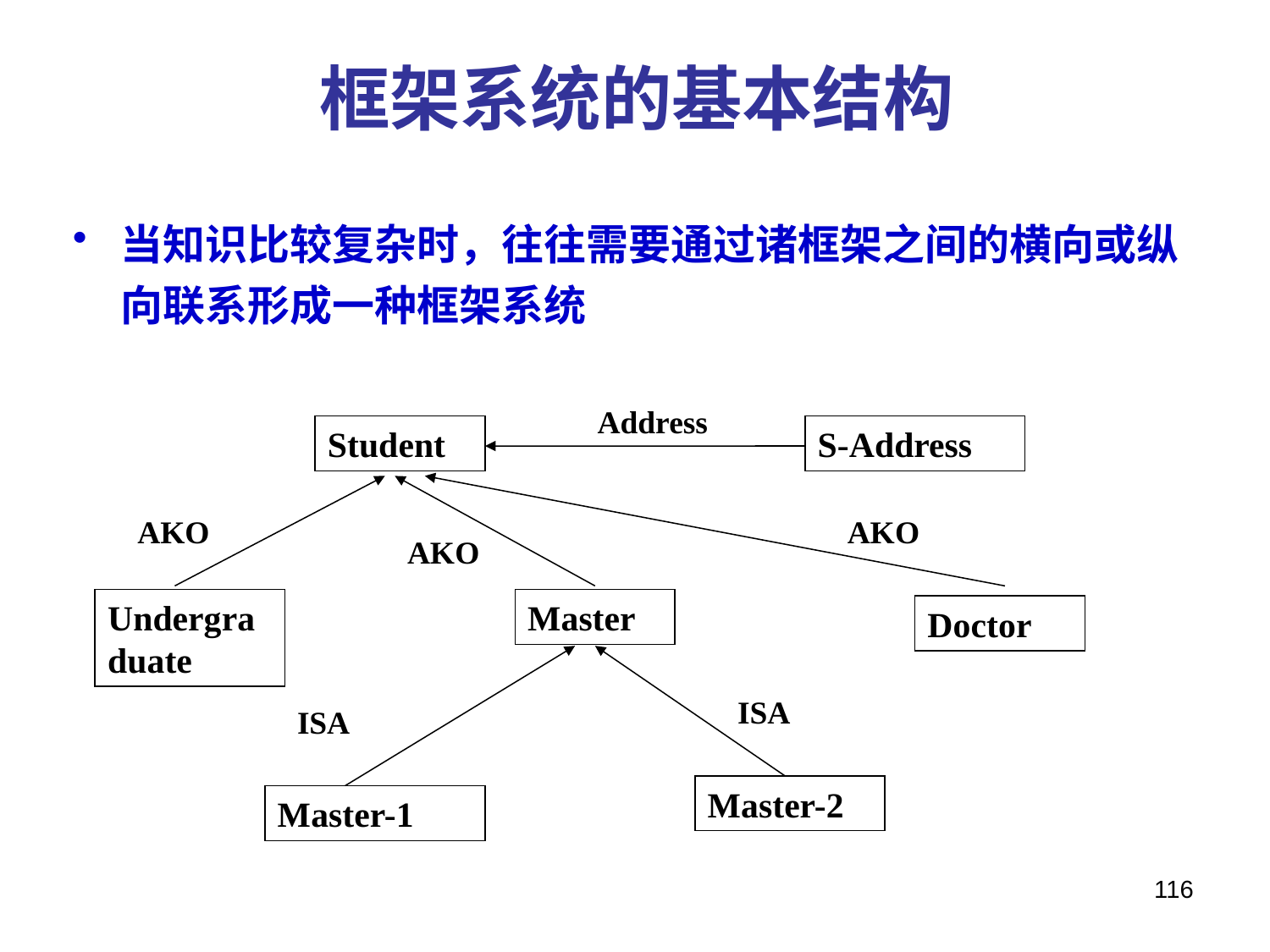

# 框架系统的基本结构
当知识比较复杂时，往往需要通过诸框架之间的横向或纵向联系形成一种框架系统

Address
Student
S-Address

AKO
AKO
AKO
Undergraduate
Master
Doctor

ISA
ISA

Master-2
Master-1
116